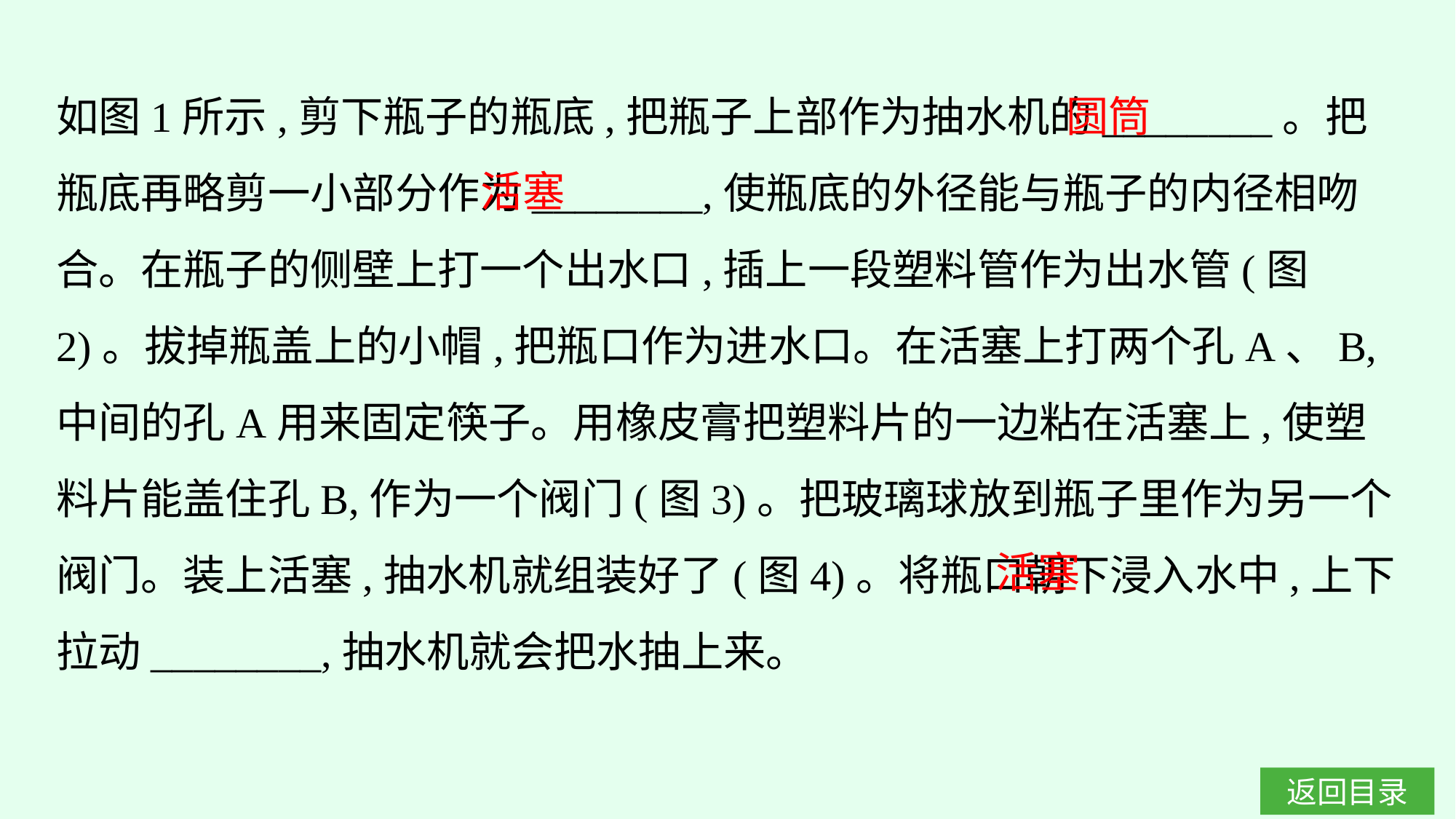

如图1所示,剪下瓶子的瓶底,把瓶子上部作为抽水机的________。把瓶底再略剪一小部分作为________,使瓶底的外径能与瓶子的内径相吻合。在瓶子的侧壁上打一个出水口,插上一段塑料管作为出水管(图2)。拔掉瓶盖上的小帽,把瓶口作为进水口。在活塞上打两个孔A、B,中间的孔A用来固定筷子。用橡皮膏把塑料片的一边粘在活塞上,使塑料片能盖住孔B,作为一个阀门(图3)。把玻璃球放到瓶子里作为另一个阀门。装上活塞,抽水机就组装好了(图4)。将瓶口朝下浸入水中,上下拉动________,抽水机就会把水抽上来。
圆筒
活塞
活塞